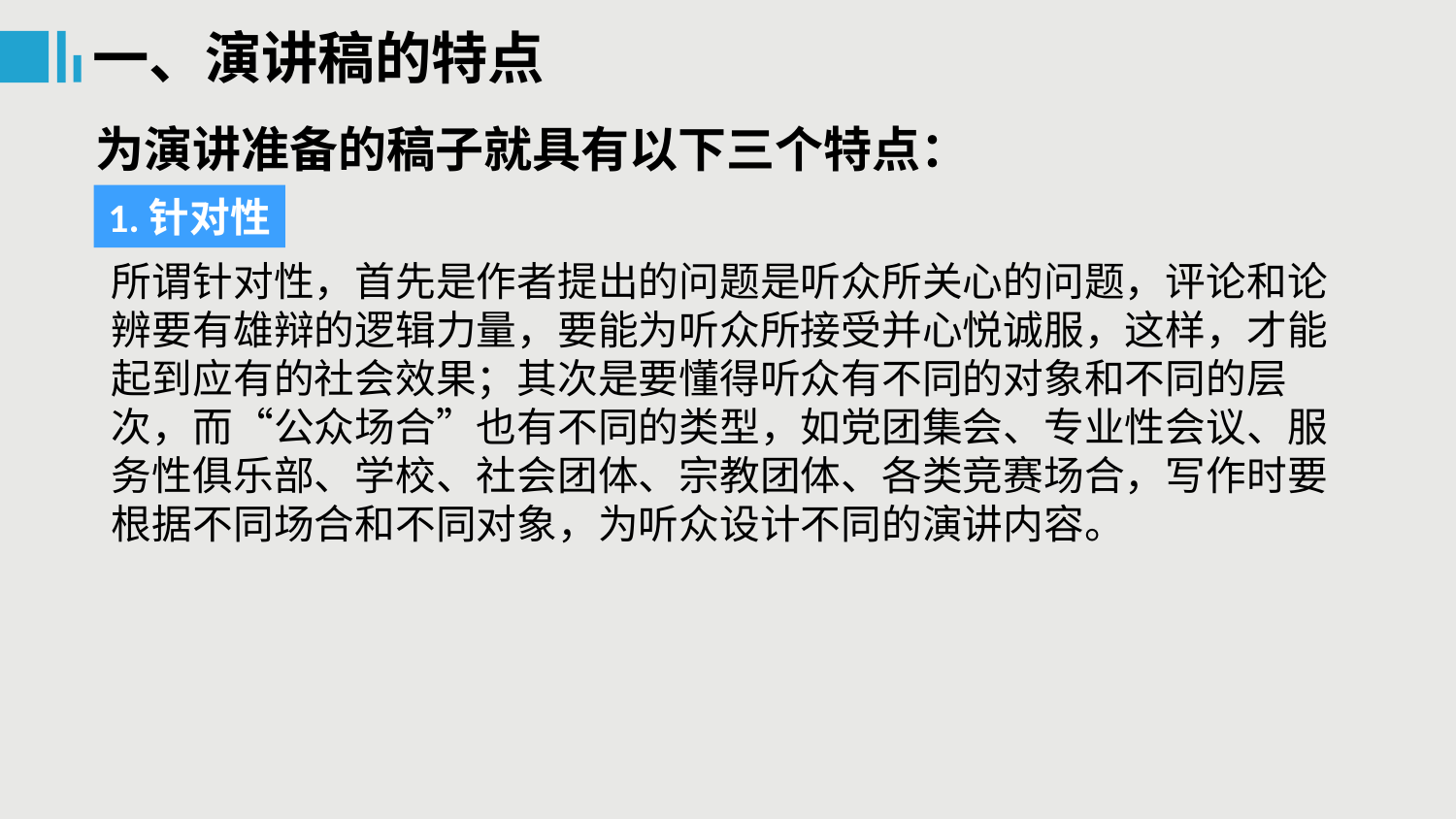

一、演讲稿的特点

为演讲准备的稿子就具有以下三个特点：
1.针对性
所谓针对性，首先是作者提出的问题是听众所关心的问题，评论和论辨要有雄辩的逻辑力量，要能为听众所接受并心悦诚服，这样，才能起到应有的社会效果；其次是要懂得听众有不同的对象和不同的层次，而“公众场合”也有不同的类型，如党团集会、专业性会议、服务性俱乐部、学校、社会团体、宗教团体、各类竞赛场合，写作时要根据不同场合和不同对象，为听众设计不同的演讲内容。